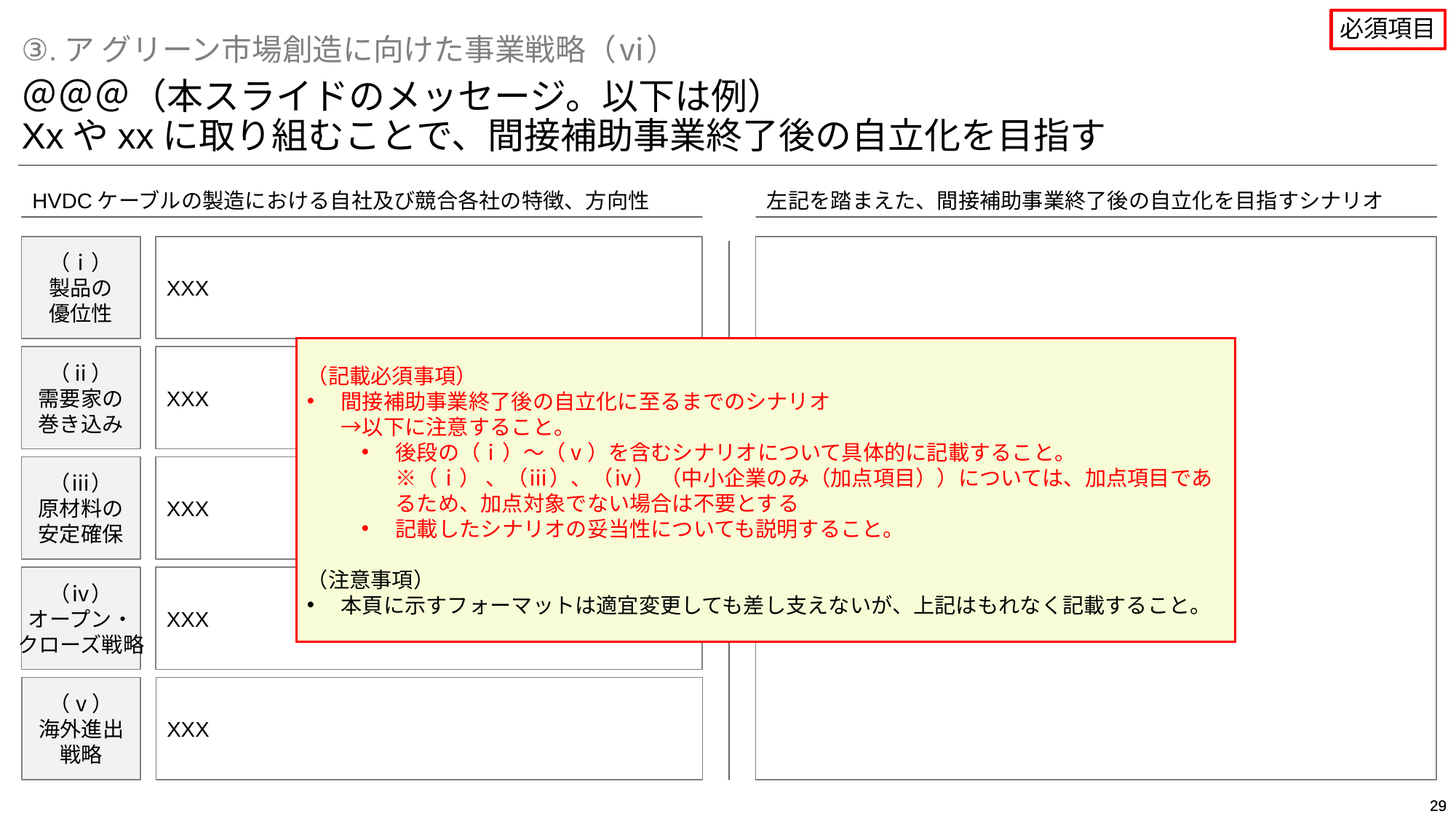

必須項目
③.ア グリーン市場創造に向けた事業戦略（ⅵ）
＠＠＠（本スライドのメッセージ。以下は例）
Xxやxxに取り組むことで、間接補助事業終了後の自立化を目指す
HVDCケーブルの製造における自社及び競合各社の特徴、方向性
左記を踏まえた、間接補助事業終了後の自立化を目指すシナリオ
XXX
（ⅰ）
製品の
優位性
XXX
（記載必須事項）
間接補助事業終了後の自立化に至るまでのシナリオ
→以下に注意すること。
後段の（ⅰ）～（ⅴ）を含むシナリオについて具体的に記載すること。
※（ⅰ） 、（ⅲ）、（ⅳ） （中小企業のみ（加点項目））については、加点項目であるため、加点対象でない場合は不要とする
記載したシナリオの妥当性についても説明すること。

（注意事項）
本頁に示すフォーマットは適宜変更しても差し支えないが、上記はもれなく記載すること。
（ⅱ）
需要家の
巻き込み
XXX
（ⅲ）
原材料の
安定確保
XXX

（ⅳ）
オープン・
クローズ戦略
XXX
（ⅴ）
海外進出
戦略
XXX